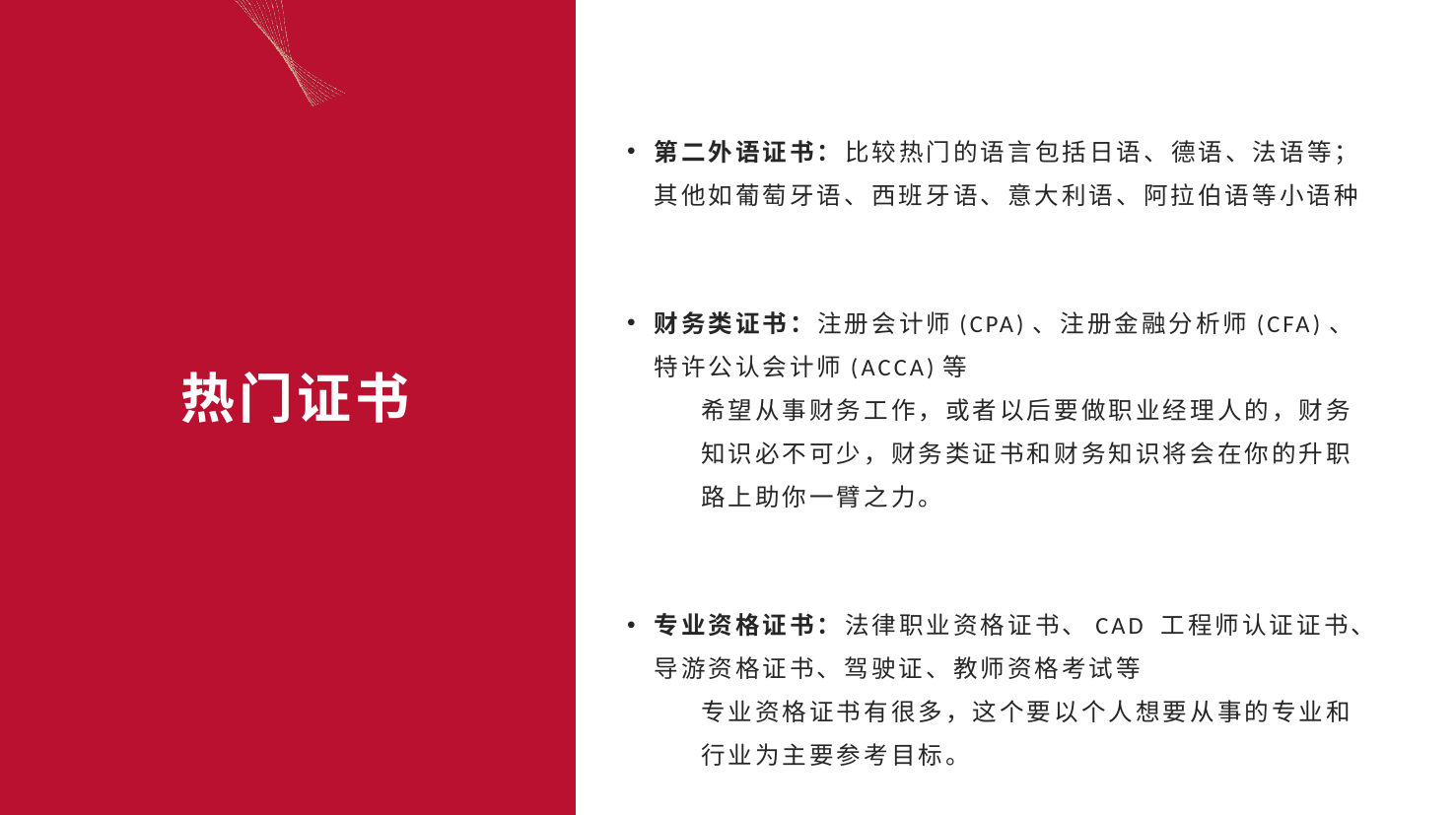

第二外语证书：比较热门的语言包括日语、德语、法语等；其他如葡萄牙语、西班牙语、意大利语、阿拉伯语等小语种

财务类证书：注册会计师(CPA)、注册金融分析师(CFA)、特许公认会计师(ACCA)等
希望从事财务工作，或者以后要做职业经理人的，财务知识必不可少，财务类证书和财务知识将会在你的升职路上助你一臂之力。

专业资格证书：法律职业资格证书、CAD 工程师认证证书、导游资格证书、驾驶证、教师资格考试等
专业资格证书有很多，这个要以个人想要从事的专业和行业为主要参考目标。
# 热门证书